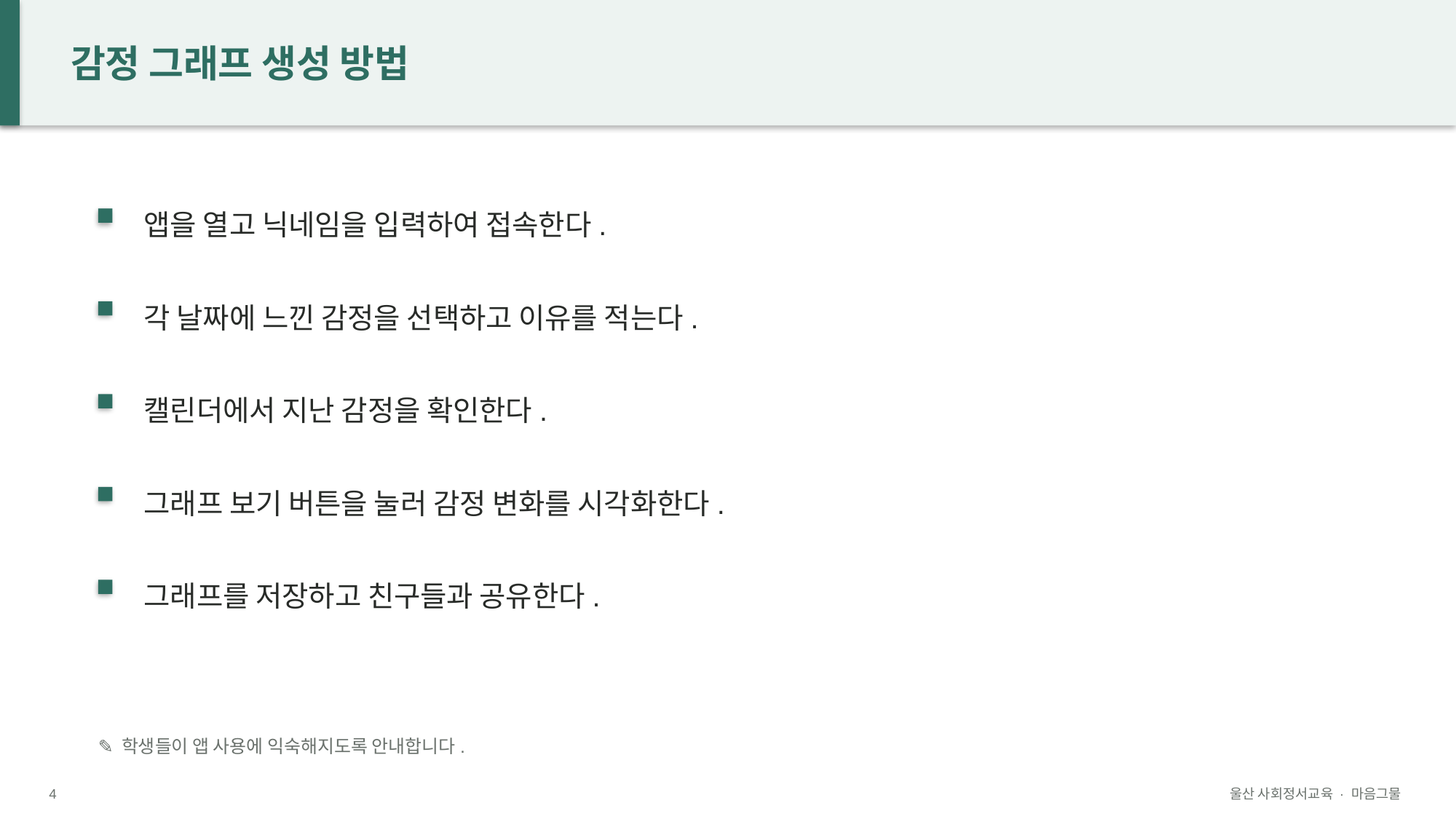

감정 그래프 생성 방법
앱을 열고 닉네임을 입력하여 접속한다.

각 날짜에 느낀 감정을 선택하고 이유를 적는다.

캘린더에서 지난 감정을 확인한다.

그래프 보기 버튼을 눌러 감정 변화를 시각화한다.

그래프를 저장하고 친구들과 공유한다.

✎ 학생들이 앱 사용에 익숙해지도록 안내합니다.
4
울산 사회정서교육 · 마음그물